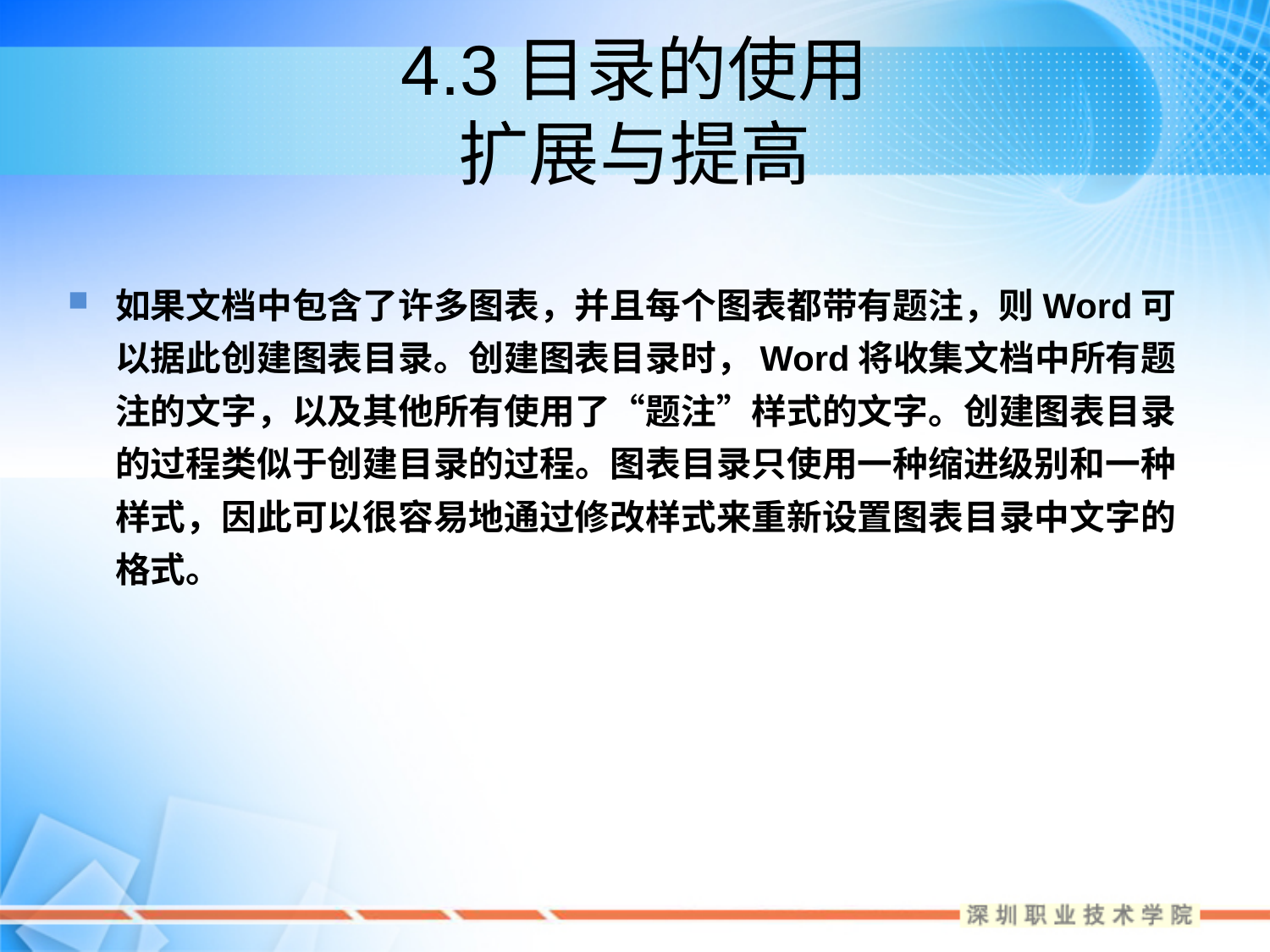

# 4.3目录的使用 扩展与提高
如果文档中包含了许多图表，并且每个图表都带有题注，则Word可以据此创建图表目录。创建图表目录时，Word将收集文档中所有题注的文字，以及其他所有使用了“题注”样式的文字。创建图表目录的过程类似于创建目录的过程。图表目录只使用一种缩进级别和一种样式，因此可以很容易地通过修改样式来重新设置图表目录中文字的格式。